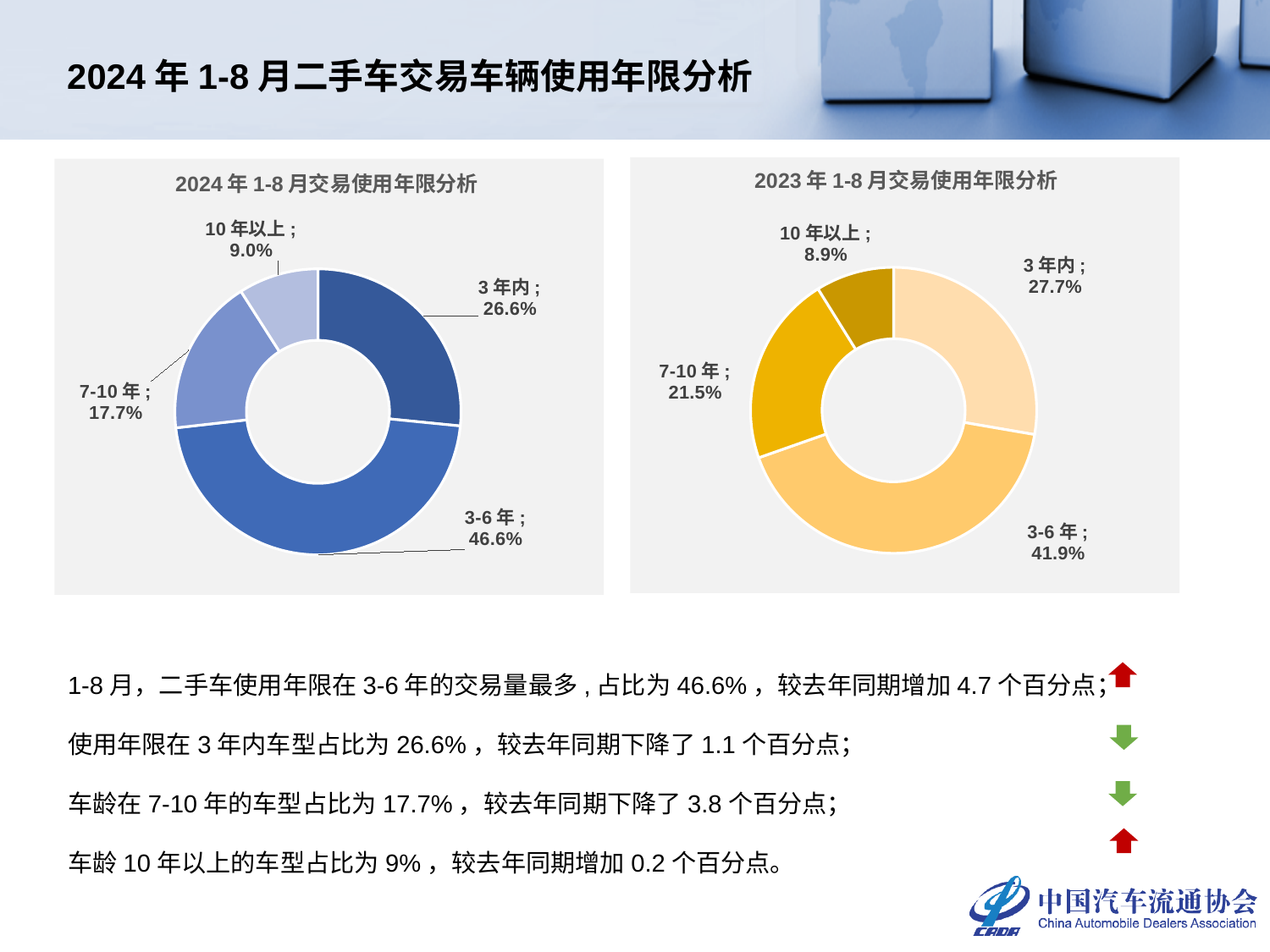

# 2024年1-8月二手车交易车辆使用年限分析

### Chart: 2023年1-8月交易使用年限分析

| Category | 2023年 |
|---|---|
| 3年内 | 0.2771791586772823 |
| 3-6年 | 0.4189470130080538 |
| 7-10年 | 0.21531985352137104 |
| 10年以上 | 0.0885539747932928 |

### Chart: 2024年1-8月交易使用年限分析

| Category | 2024年 |
|---|---|
| 3年内 | 0.26578719130798717 |
| 3-6年 | 0.4663134177469998 |
| 7-10年 | 0.17742795461103866 |
| 10年以上 | 0.09047143633397439 |
1-8月，二手车使用年限在3-6年的交易量最多,占比为46.6%，较去年同期增加4.7个百分点；
使用年限在3年内车型占比为26.6%，较去年同期下降了1.1个百分点；
车龄在7-10年的车型占比为17.7%，较去年同期下降了3.8个百分点；
车龄10年以上的车型占比为9%，较去年同期增加0.2个百分点。